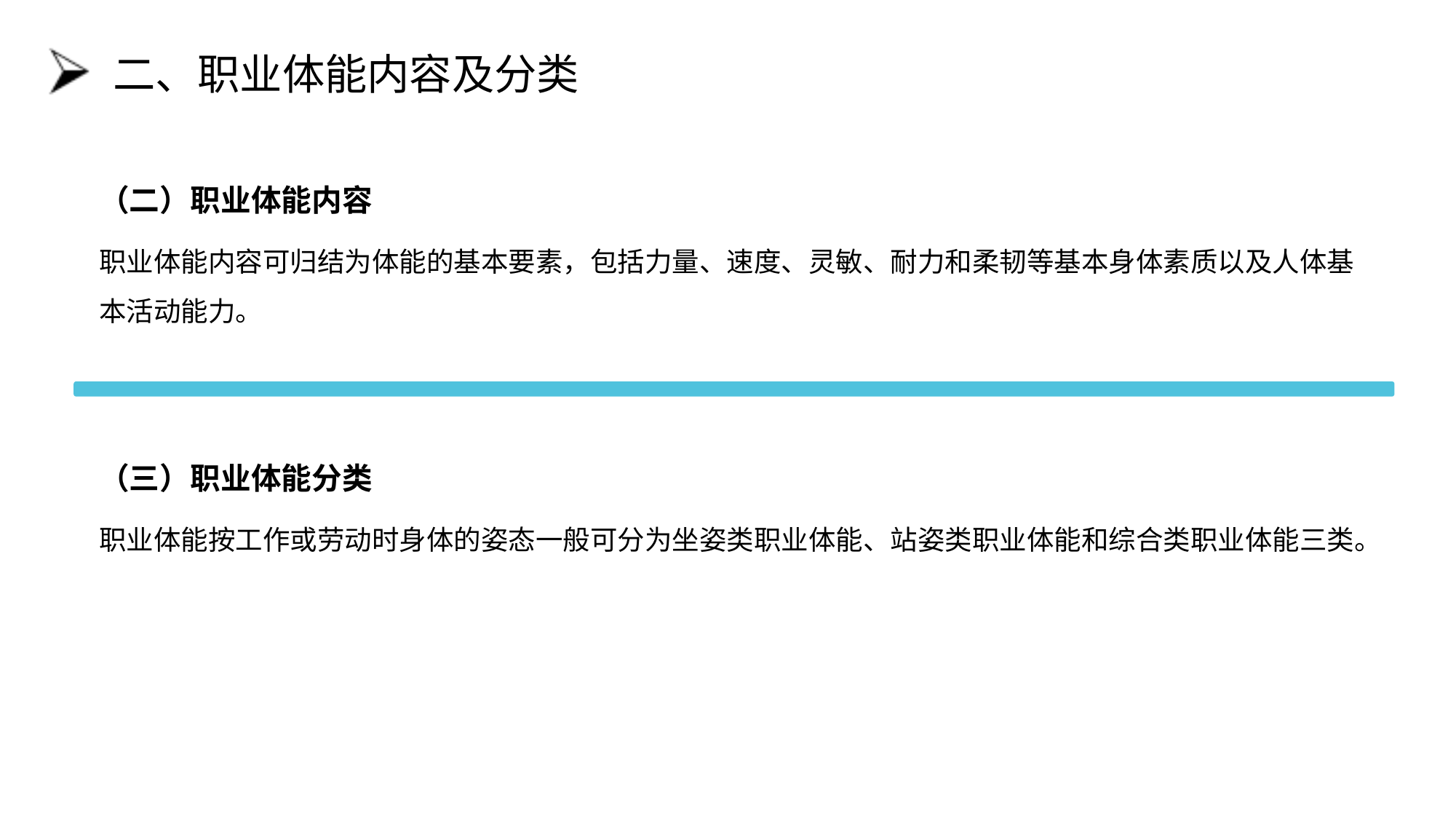

# 二、职业体能内容及分类
（二）职业体能内容
职业体能内容可归结为体能的基本要素，包括力量、速度、灵敏、耐力和柔韧等基本身体素质以及人体基本活动能力。

（三）职业体能分类
职业体能按工作或劳动时身体的姿态一般可分为坐姿类职业体能、站姿类职业体能和综合类职业体能三类。